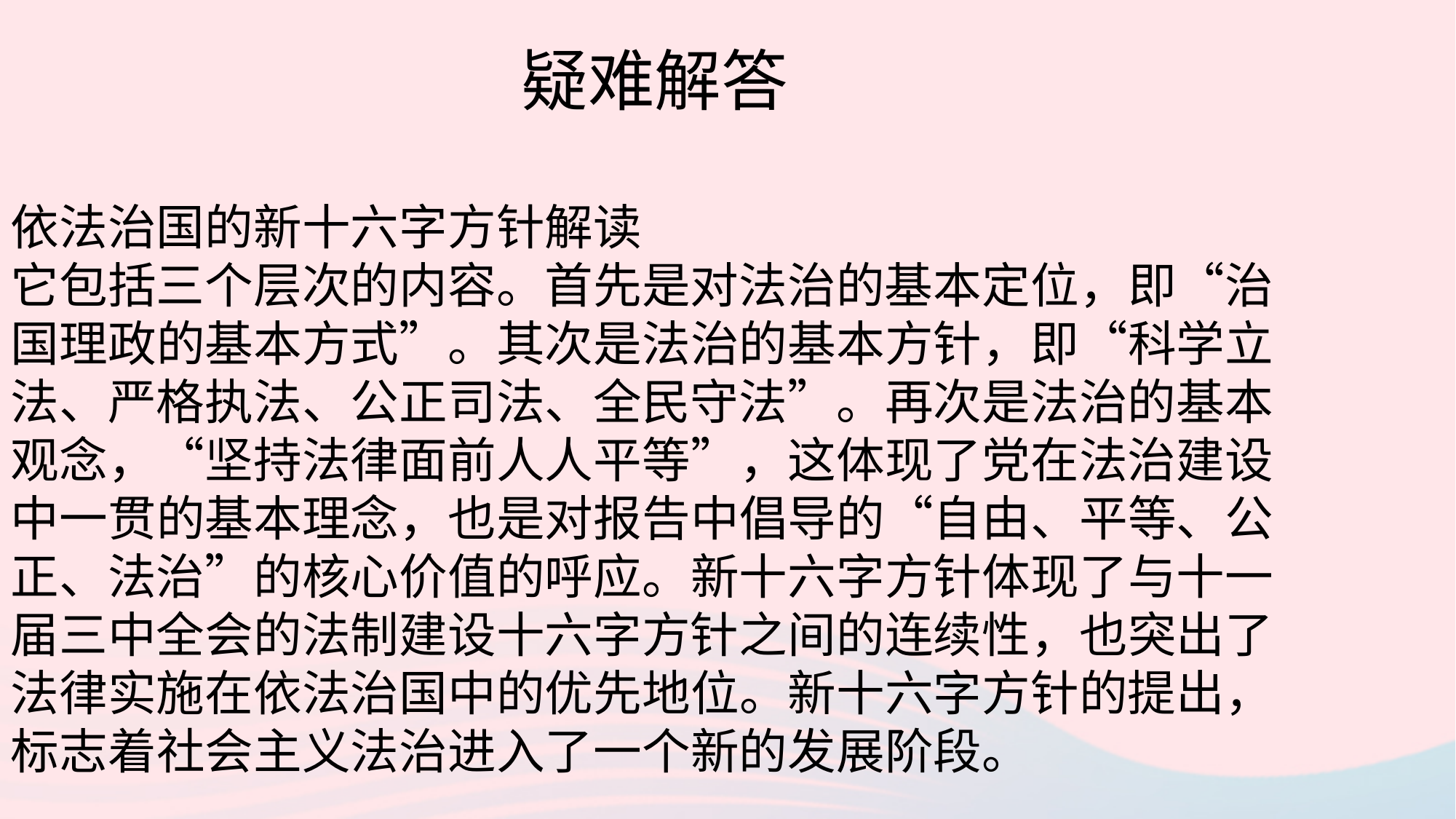

疑难解答
依法治国的新十六字方针解读
它包括三个层次的内容。首先是对法治的基本定位，即“治国理政的基本方式”。其次是法治的基本方针，即“科学立法、严格执法、公正司法、全民守法”。再次是法治的基本观念，“坚持法律面前人人平等”，这体现了党在法治建设中一贯的基本理念，也是对报告中倡导的“自由、平等、公正、法治”的核心价值的呼应。新十六字方针体现了与十一届三中全会的法制建设十六字方针之间的连续性，也突出了法律实施在依法治国中的优先地位。新十六字方针的提出，标志着社会主义法治进入了一个新的发展阶段。